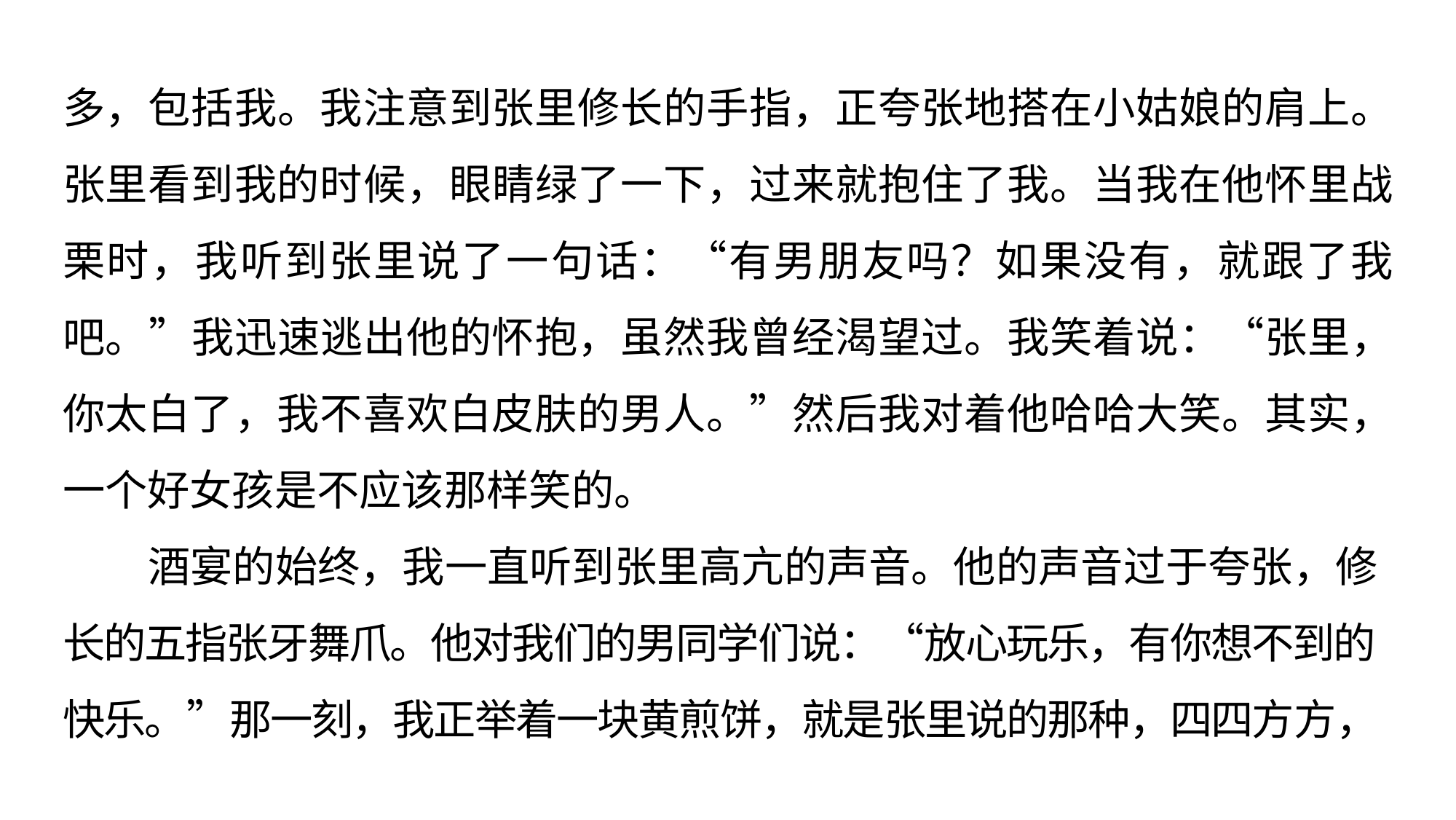

多，包括我。我注意到张里修长的手指，正夸张地搭在小姑娘的肩上。张里看到我的时候，眼睛绿了一下，过来就抱住了我。当我在他怀里战栗时，我听到张里说了一句话：“有男朋友吗？如果没有，就跟了我吧。”我迅速逃出他的怀抱，虽然我曾经渴望过。我笑着说：“张里，你太白了，我不喜欢白皮肤的男人。”然后我对着他哈哈大笑。其实，一个好女孩是不应该那样笑的。
酒宴的始终，我一直听到张里高亢的声音。他的声音过于夸张，修长的五指张牙舞爪。他对我们的男同学们说：“放心玩乐，有你想不到的快乐。”那一刻，我正举着一块黄煎饼，就是张里说的那种，四四方方，